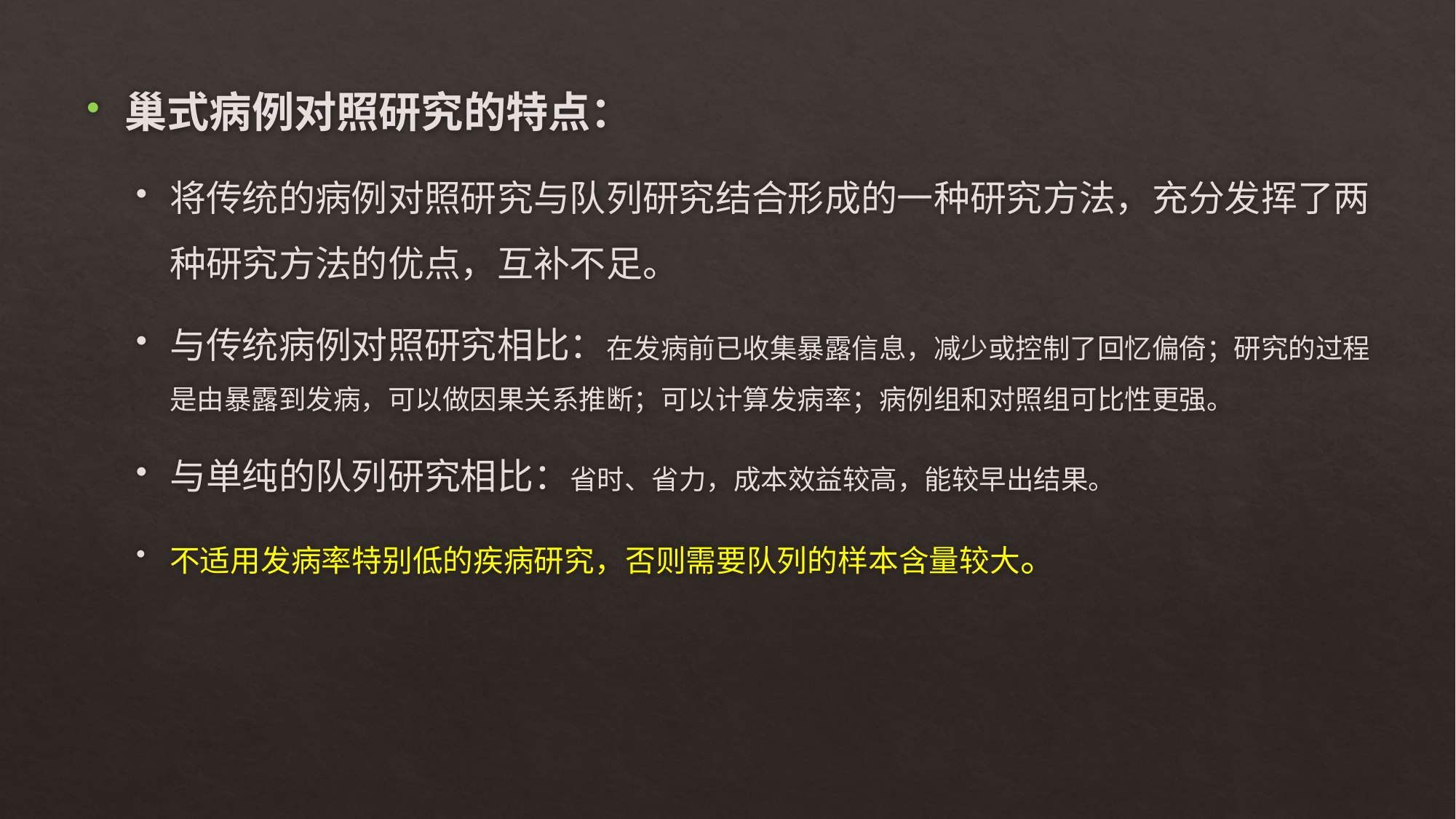

巢式病例对照研究的特点：
将传统的病例对照研究与队列研究结合形成的一种研究方法，充分发挥了两种研究方法的优点，互补不足。
与传统病例对照研究相比：在发病前已收集暴露信息，减少或控制了回忆偏倚；研究的过程是由暴露到发病，可以做因果关系推断；可以计算发病率；病例组和对照组可比性更强。
与单纯的队列研究相比：省时、省力，成本效益较高，能较早出结果。
不适用发病率特别低的疾病研究，否则需要队列的样本含量较大。